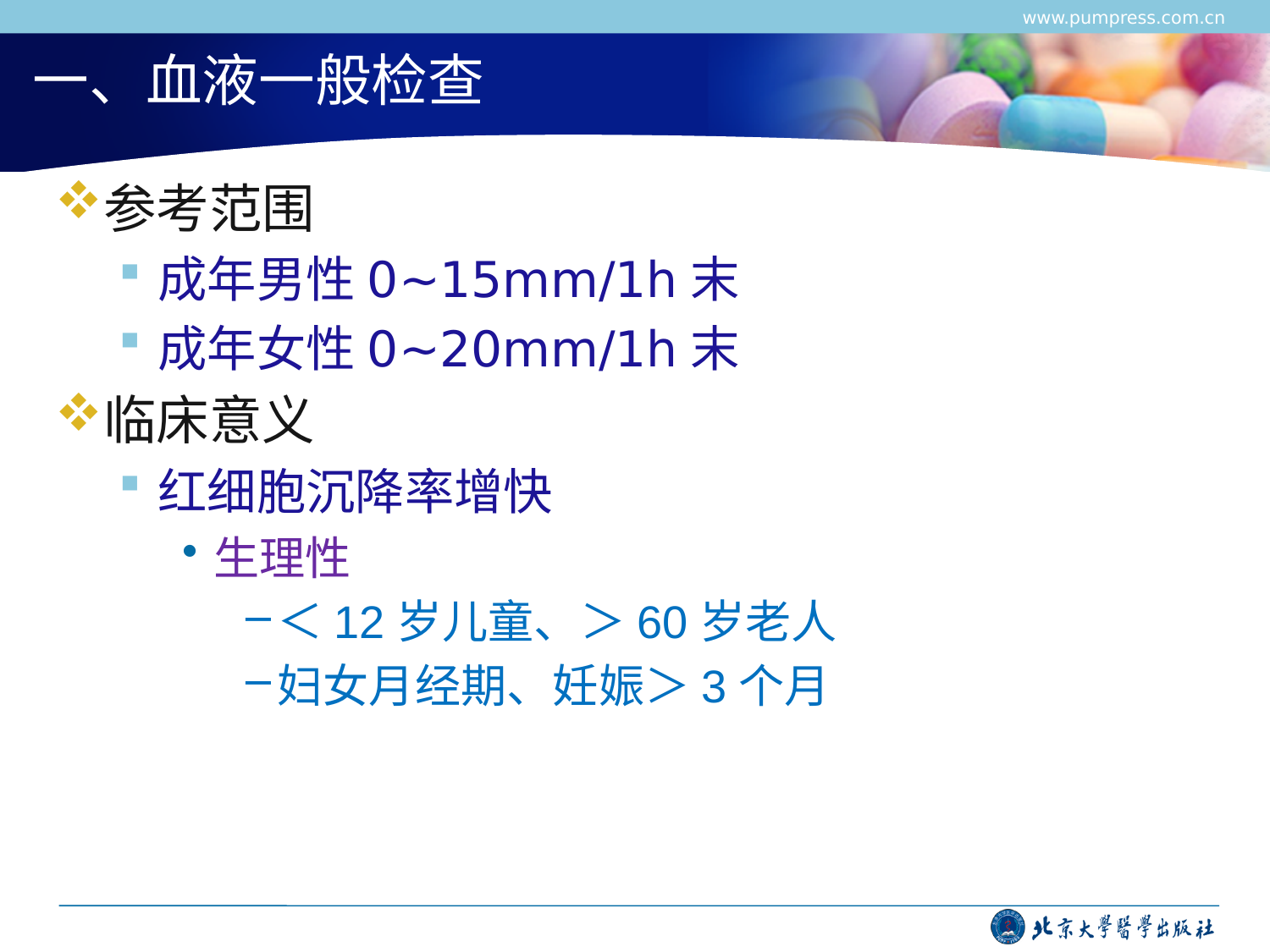

www.pumpress.com.cn
# 一、血液一般检查
参考范围
成年男性0~15mm/1h末
成年女性0~20mm/1h末
临床意义
红细胞沉降率增快
生理性
＜12岁儿童、＞60岁老人
妇女月经期、妊娠＞3个月